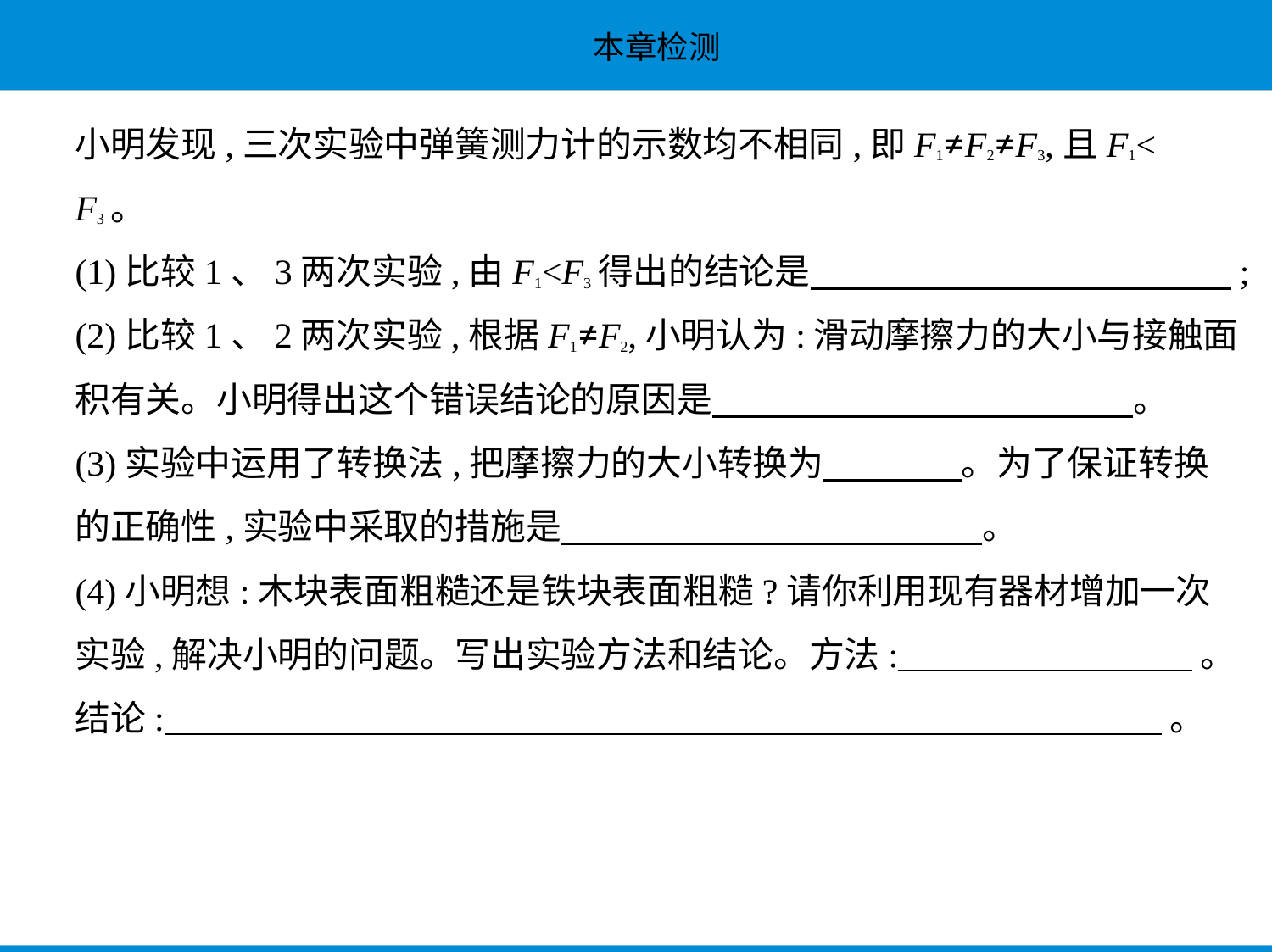

小明发现,三次实验中弹簧测力计的示数均不相同,即F1≠F2≠F3,且F1<
F3。
(1)比较1、3两次实验,由F1<F3得出的结论是　　　　　　　　　　　    ;
(2)比较1、2两次实验,根据F1≠F2,小明认为:滑动摩擦力的大小与接触面
积有关。小明得出这个错误结论的原因是　　　　　　　　　　　    。
(3)实验中运用了转换法,把摩擦力的大小转换为　　　    。为了保证转换
的正确性,实验中采取的措施是　　　　　　　　　　　    。
(4)小明想:木块表面粗糙还是铁块表面粗糙?请你利用现有器材增加一次
实验,解决小明的问题。写出实验方法和结论。方法:                                 。
结论:                                                                                                                。